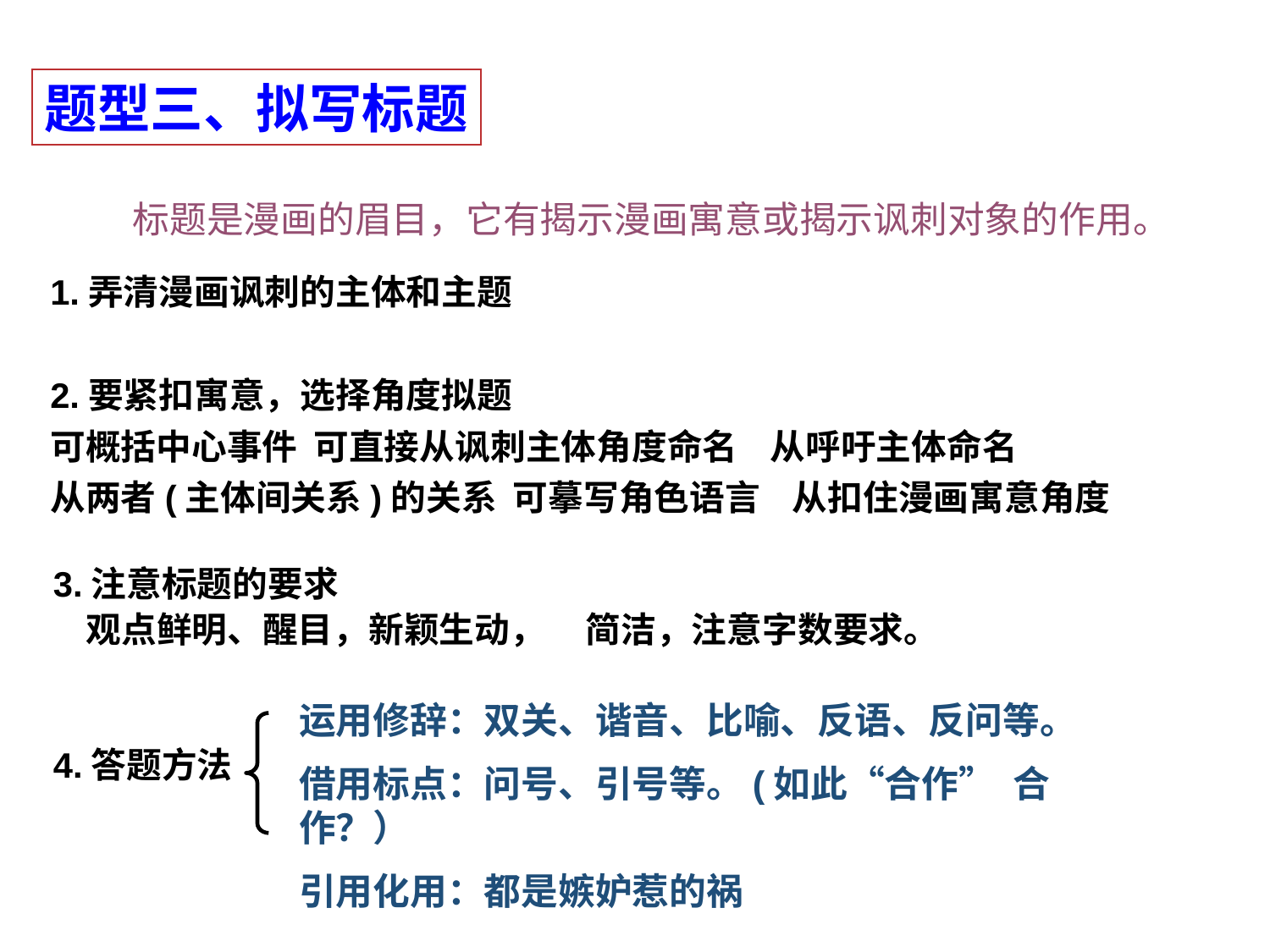

题型三、拟写标题
  标题是漫画的眉目，它有揭示漫画寓意或揭示讽刺对象的作用。
1.弄清漫画讽刺的主体和主题

2.要紧扣寓意，选择角度拟题
可概括中心事件  可直接从讽刺主体角度命名    从呼吁主体命名
从两者(主体间关系)的关系  可摹写角色语言    从扣住漫画寓意角度

3.注意标题的要求
   观点鲜明、醒目，新颖生动，     简洁，注意字数要求。

4.答题方法

运用修辞：双关、谐音、比喻、反语、反问等。
借用标点：问号、引号等。(如此“合作”  合作？）
引用化用：都是嫉妒惹的祸